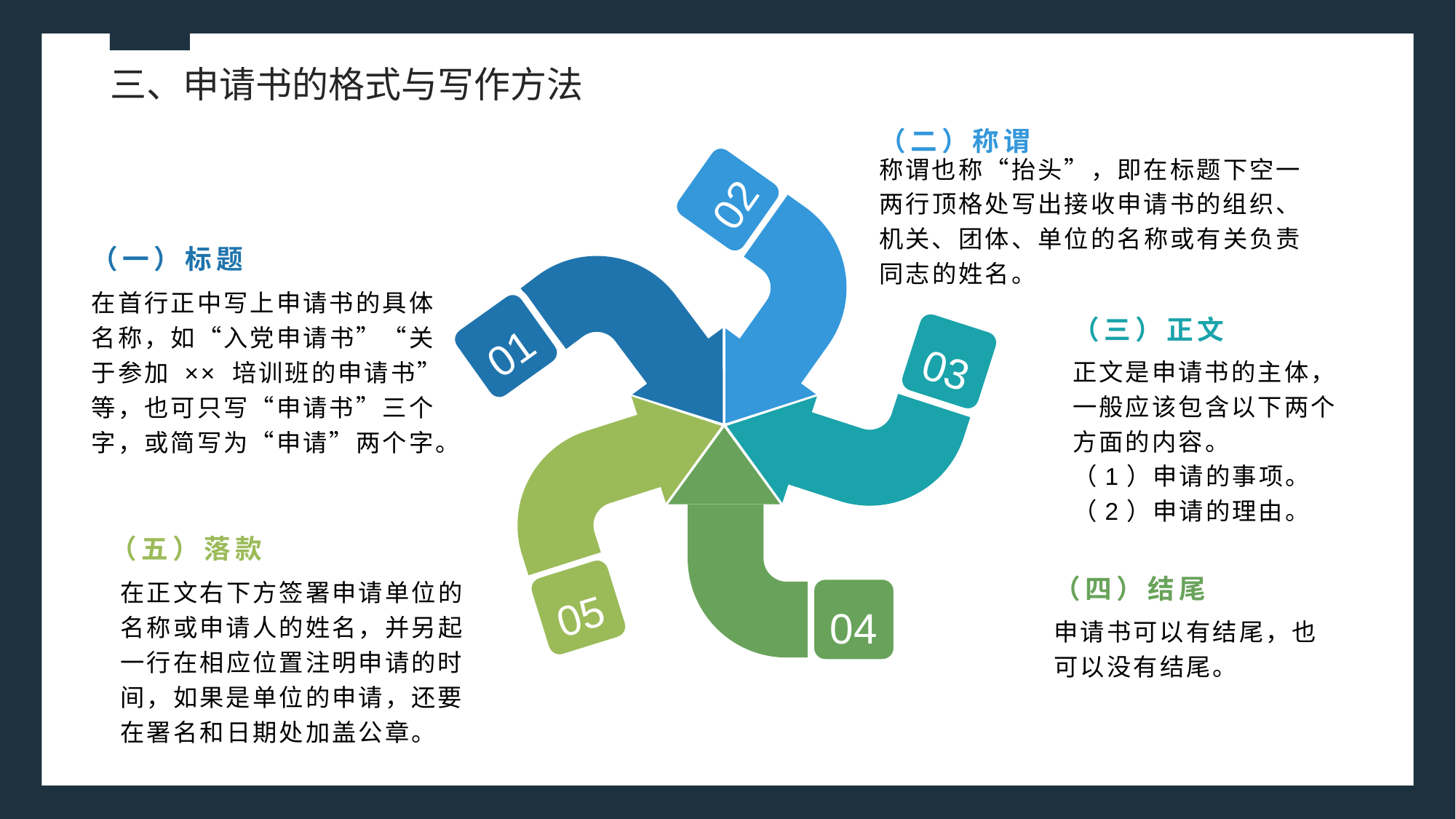

三、申请书的格式与写作方法
（二）称谓
称谓也称“抬头”，即在标题下空一两行顶格处写出接收申请书的组织、机关、团体、单位的名称或有关负责同志的姓名。
02
（一）标题

在首行正中写上申请书的具体名称，如“入党申请书”“关于参加 ×× 培训班的申请书”等，也可只写“申请书”三个字，或简写为“申请”两个字。
（三）正文
01
03
正文是申请书的主体，一般应该包含以下两个方面的内容。
（1）申请的事项。
（2）申请的理由。

（五）落款

（四）结尾
05
在正文右下方签署申请单位的名称或申请人的姓名，并另起一行在相应位置注明申请的时间，如果是单位的申请，还要在署名和日期处加盖公章。
04
申请书可以有结尾，也可以没有结尾。